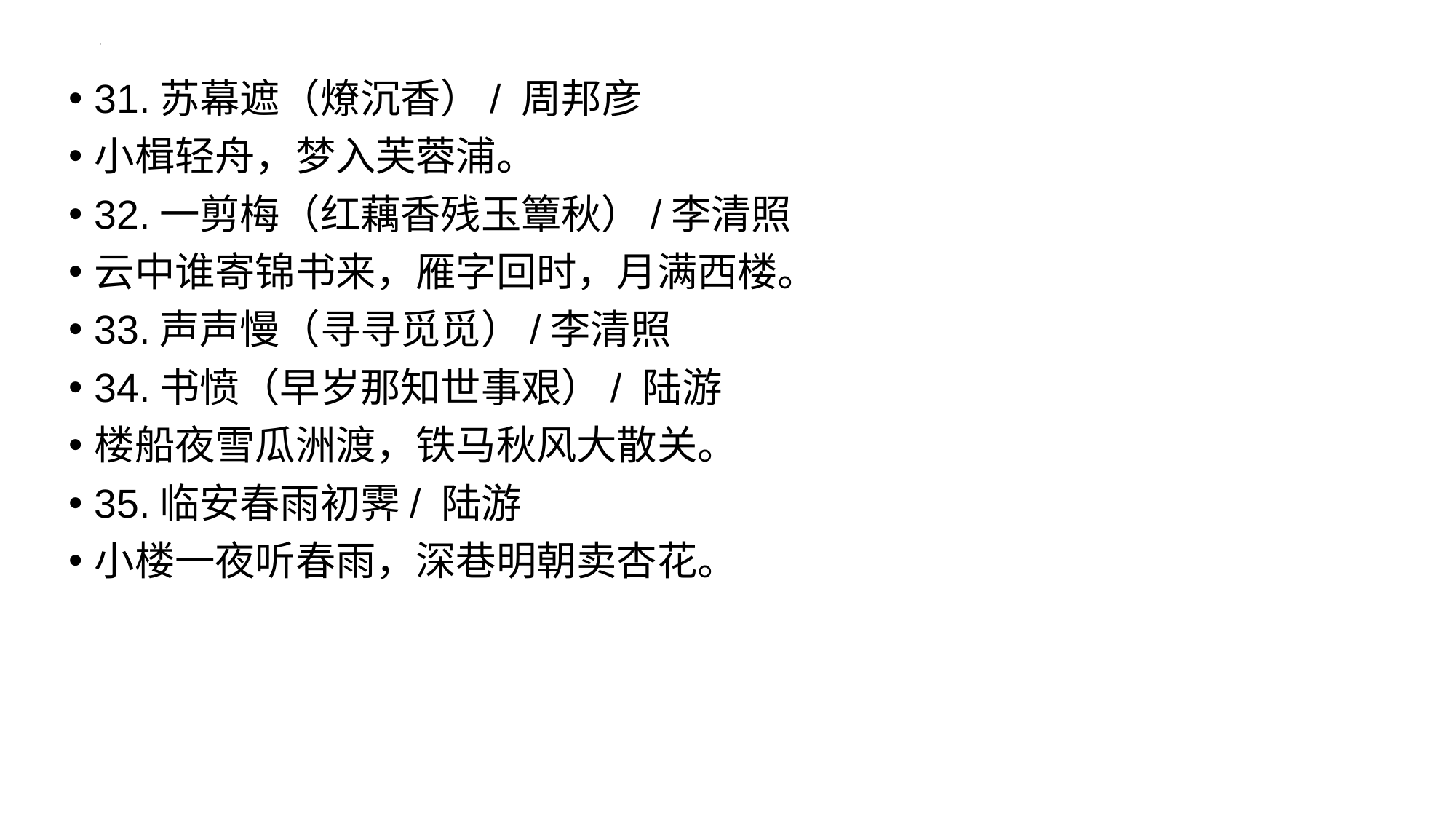

31.苏幕遮（燎沉香）/ 周邦彦
小楫轻舟，梦入芙蓉浦。
32.一剪梅（红藕香残玉簟秋）/李清照
云中谁寄锦书来，雁字回时，月满西楼。
33.声声慢（寻寻觅觅）/李清照
34.书愤（早岁那知世事艰）/ 陆游
楼船夜雪瓜洲渡，铁马秋风大散关。
35.临安春雨初霁/ 陆游
小楼一夜听春雨，深巷明朝卖杏花。